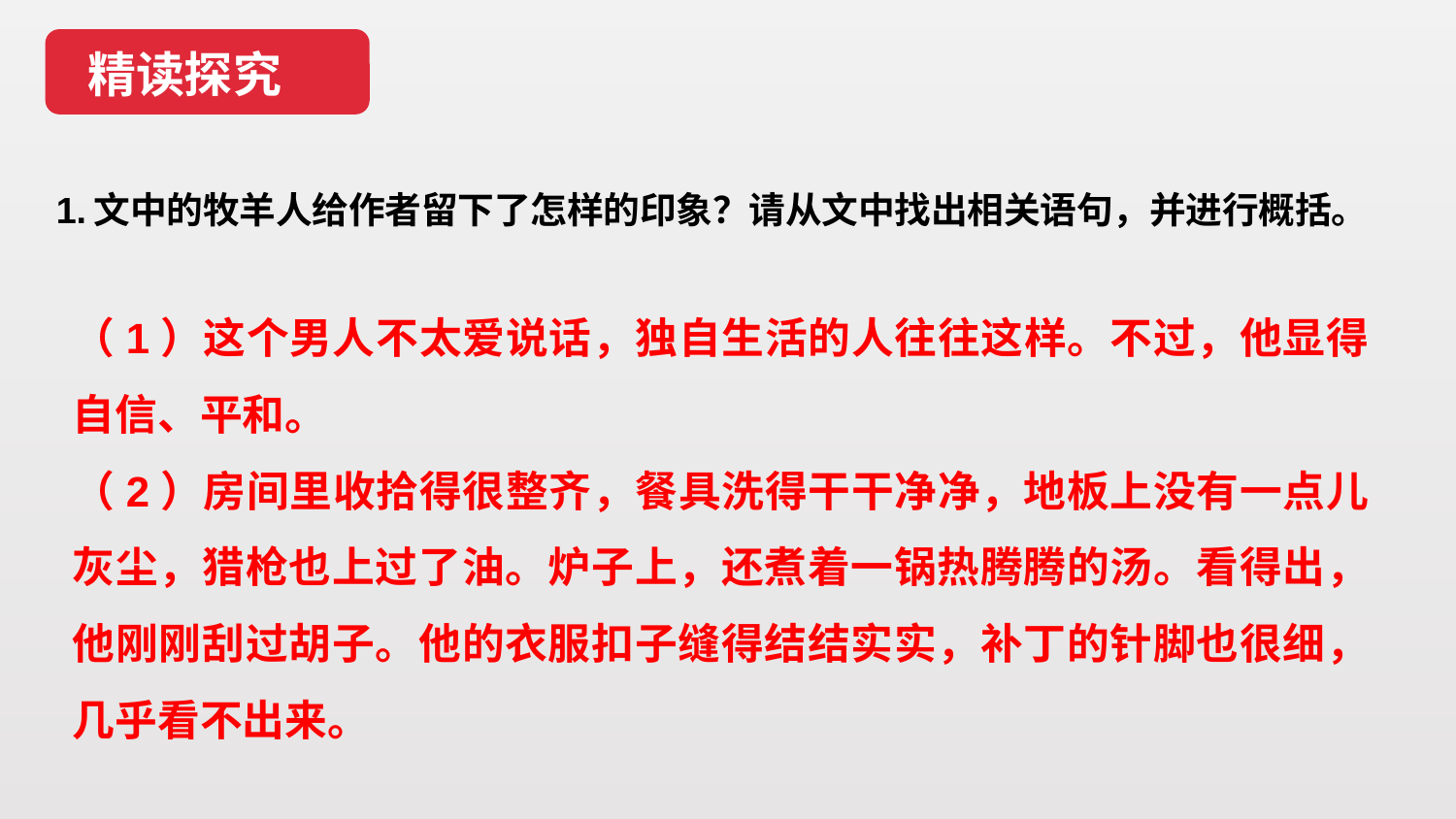

精读探究
# 1.文中的牧羊人给作者留下了怎样的印象？请从文中找出相关语句，并进行概括。
（1）这个男人不太爱说话，独自生活的人往往这样。不过，他显得自信、平和。
（2）房间里收拾得很整齐，餐具洗得干干净净，地板上没有一点儿灰尘，猎枪也上过了油。炉子上，还煮着一锅热腾腾的汤。看得出，他刚刚刮过胡子。他的衣服扣子缝得结结实实，补丁的针脚也很细，几乎看不出来。